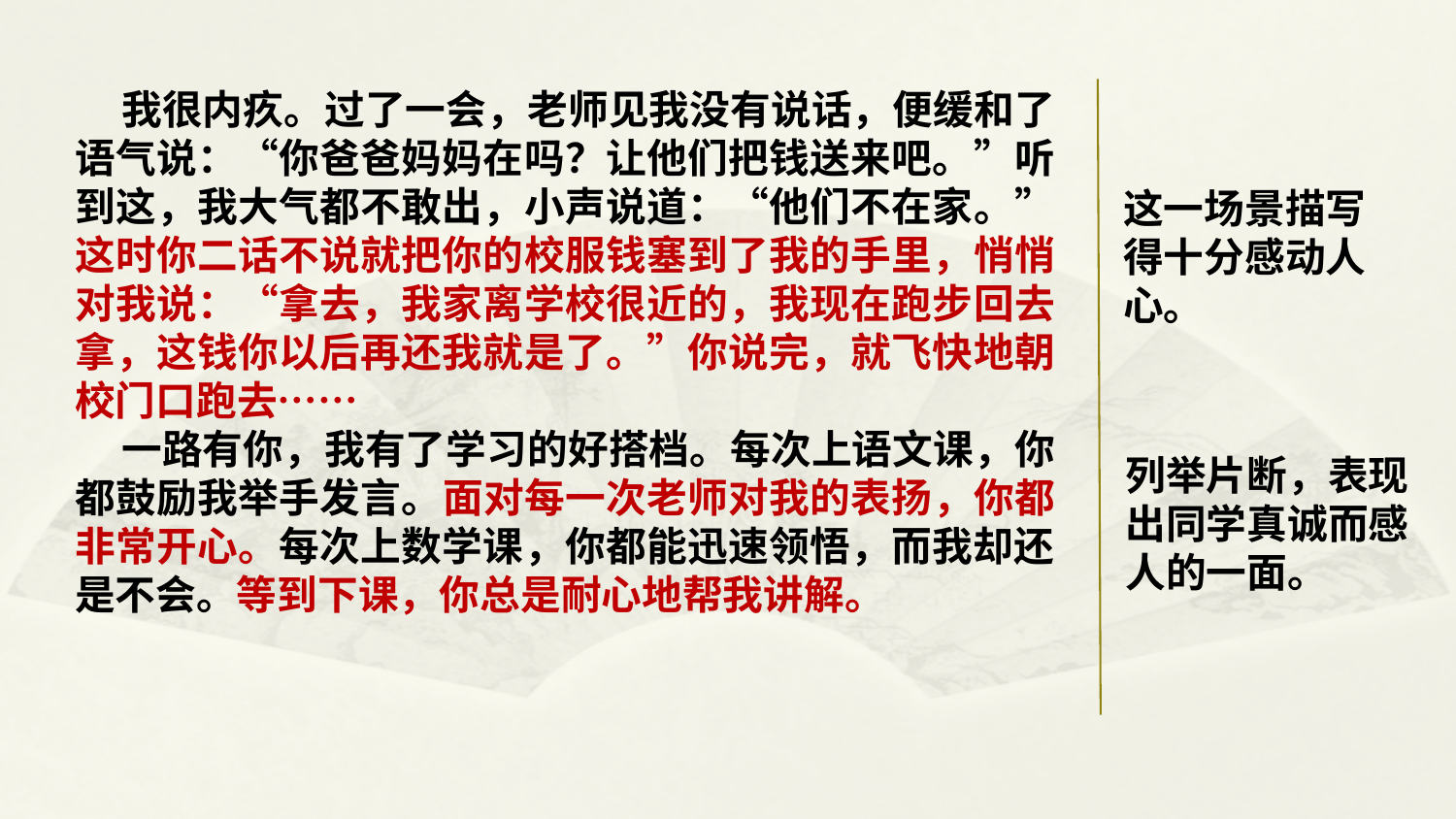

我很内疚。过了一会，老师见我没有说话，便缓和了语气说：“你爸爸妈妈在吗？让他们把钱送来吧。”听到这，我大气都不敢出，小声说道：“他们不在家。”这时你二话不说就把你的校服钱塞到了我的手里，悄悄对我说：“拿去，我家离学校很近的，我现在跑步回去拿，这钱你以后再还我就是了。”你说完，就飞快地朝校门口跑去……
    一路有你，我有了学习的好搭档。每次上语文课，你都鼓励我举手发言。面对每一次老师对我的表扬，你都非常开心。每次上数学课，你都能迅速领悟，而我却还是不会。等到下课，你总是耐心地帮我讲解。

这一场景描写得十分感动人心。
列举片断，表现出同学真诚而感人的一面。